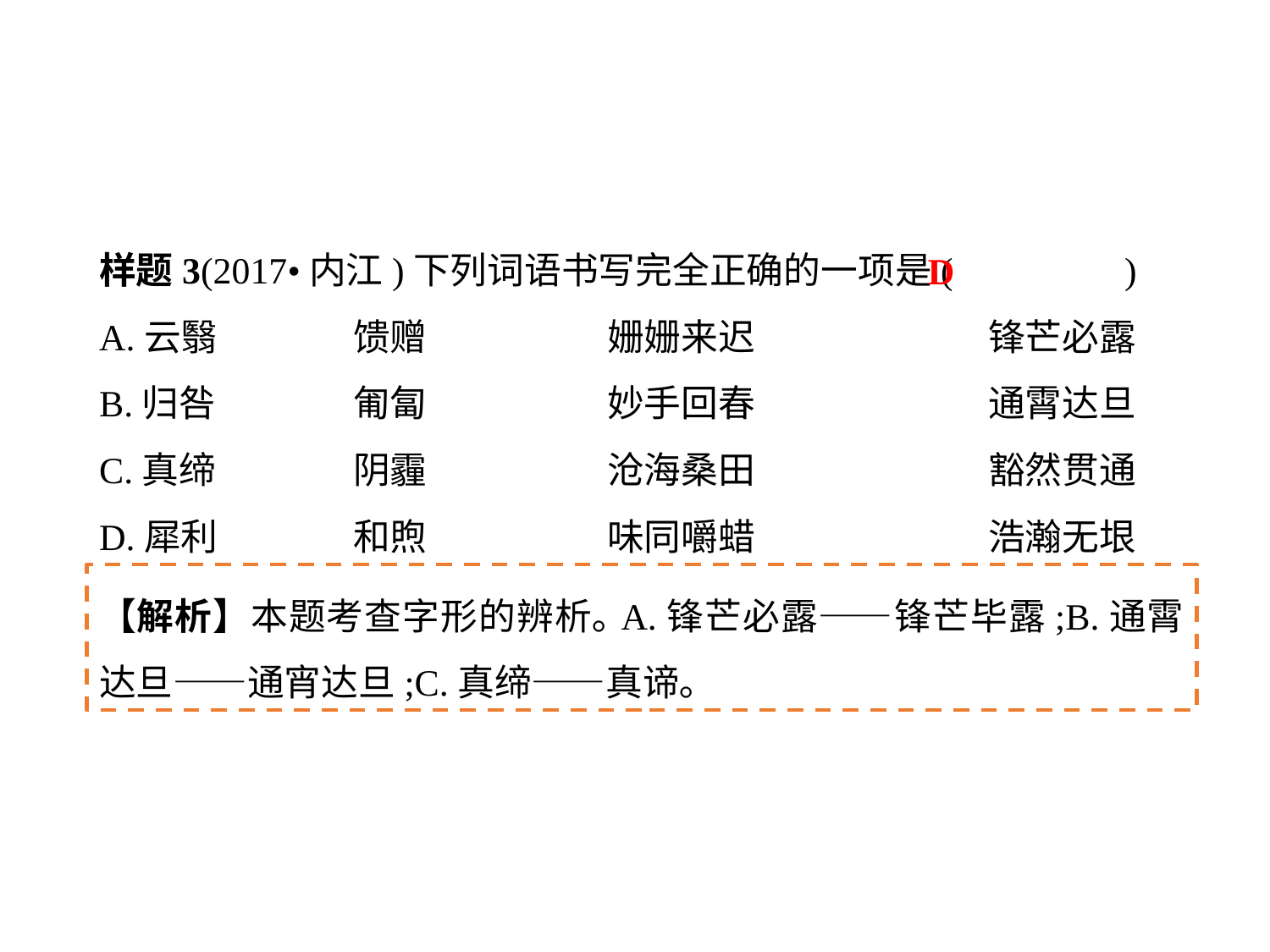

样题3(2017•内江)下列词语书写完全正确的一项是(     	 )
A.云翳		馈赠		姗姗来迟		锋芒必露
B.归咎		匍匐		妙手回春		通霄达旦
C.真缔		阴霾		沧海桑田		豁然贯通
D.犀利		和煦		味同嚼蜡		浩瀚无垠
D
【解析】本题考查字形的辨析｡A.锋芒必露——锋芒毕露;B.通霄达旦——通宵达旦;C.真缔——真谛｡